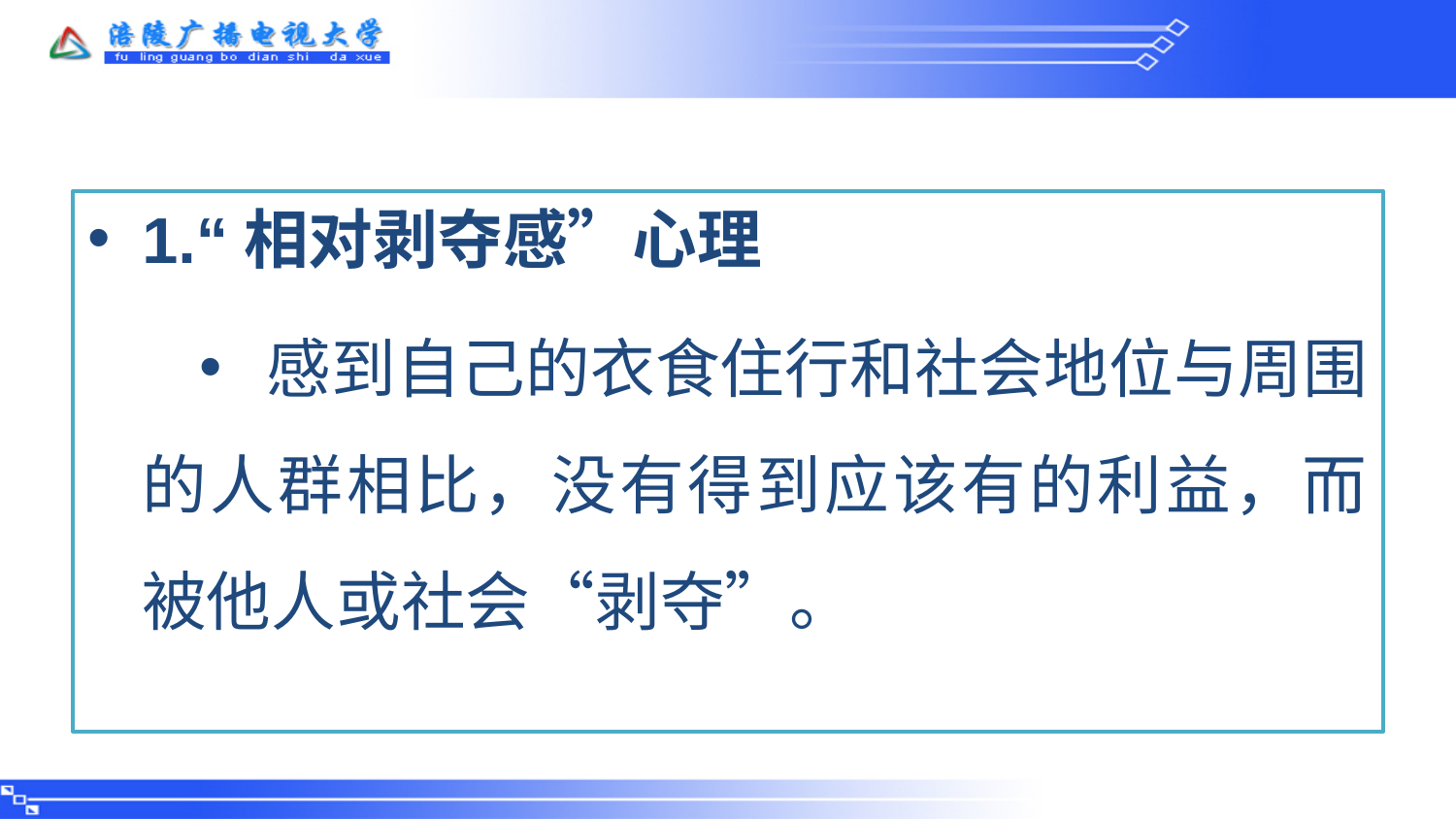

#
1.“相对剥夺感”心理
  感到自己的衣食住行和社会地位与周围的人群相比，没有得到应该有的利益，而被他人或社会“剥夺”。